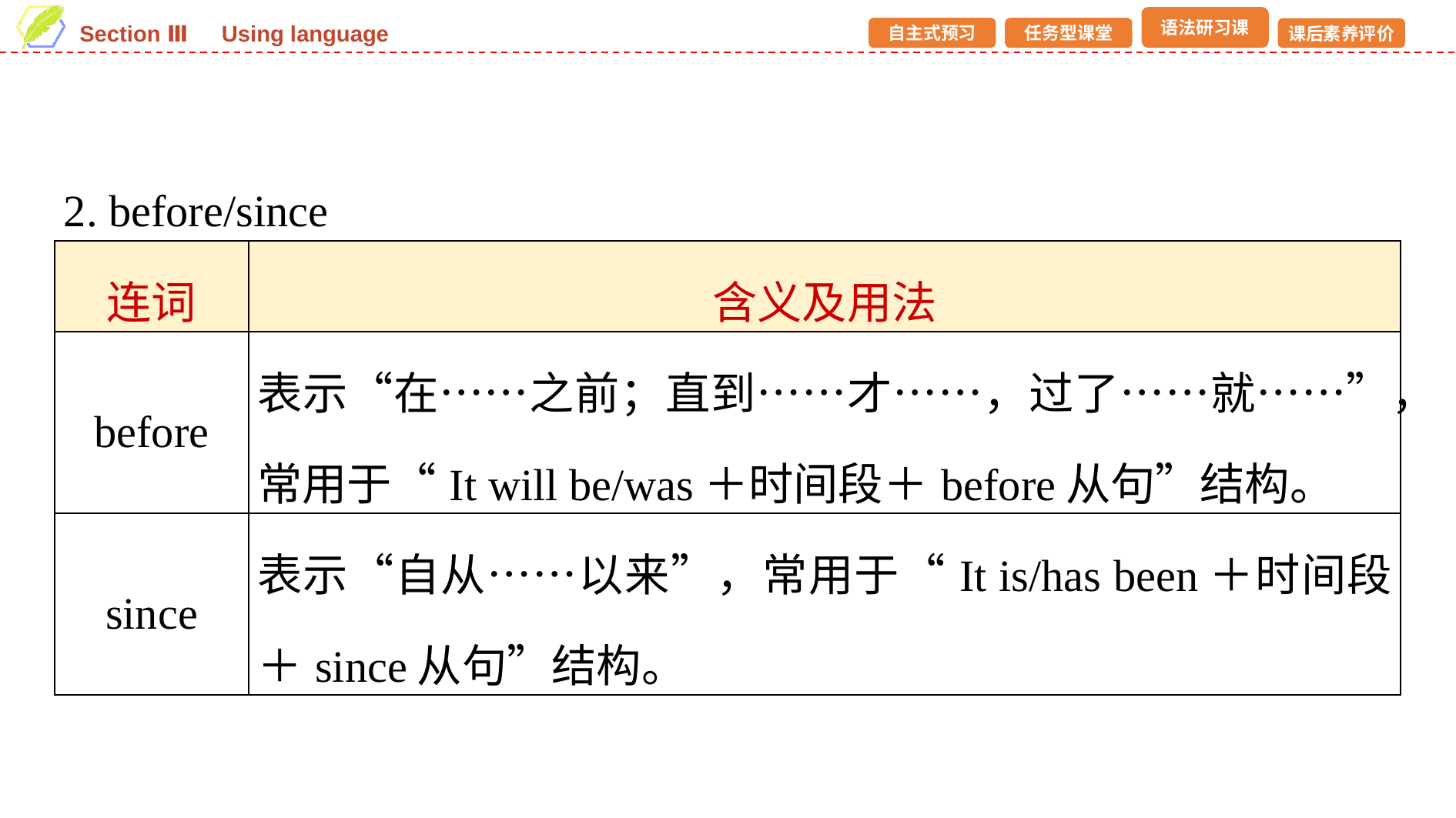

2. before/since
| 连词 | 含义及用法 |
| --- | --- |
| before | 表示“在……之前；直到……才……，过了……就……”，常用于“It will be/was＋时间段＋before从句”结构。 |
| since | 表示“自从……以来”，常用于“It is/has been＋时间段＋since从句”结构。 |